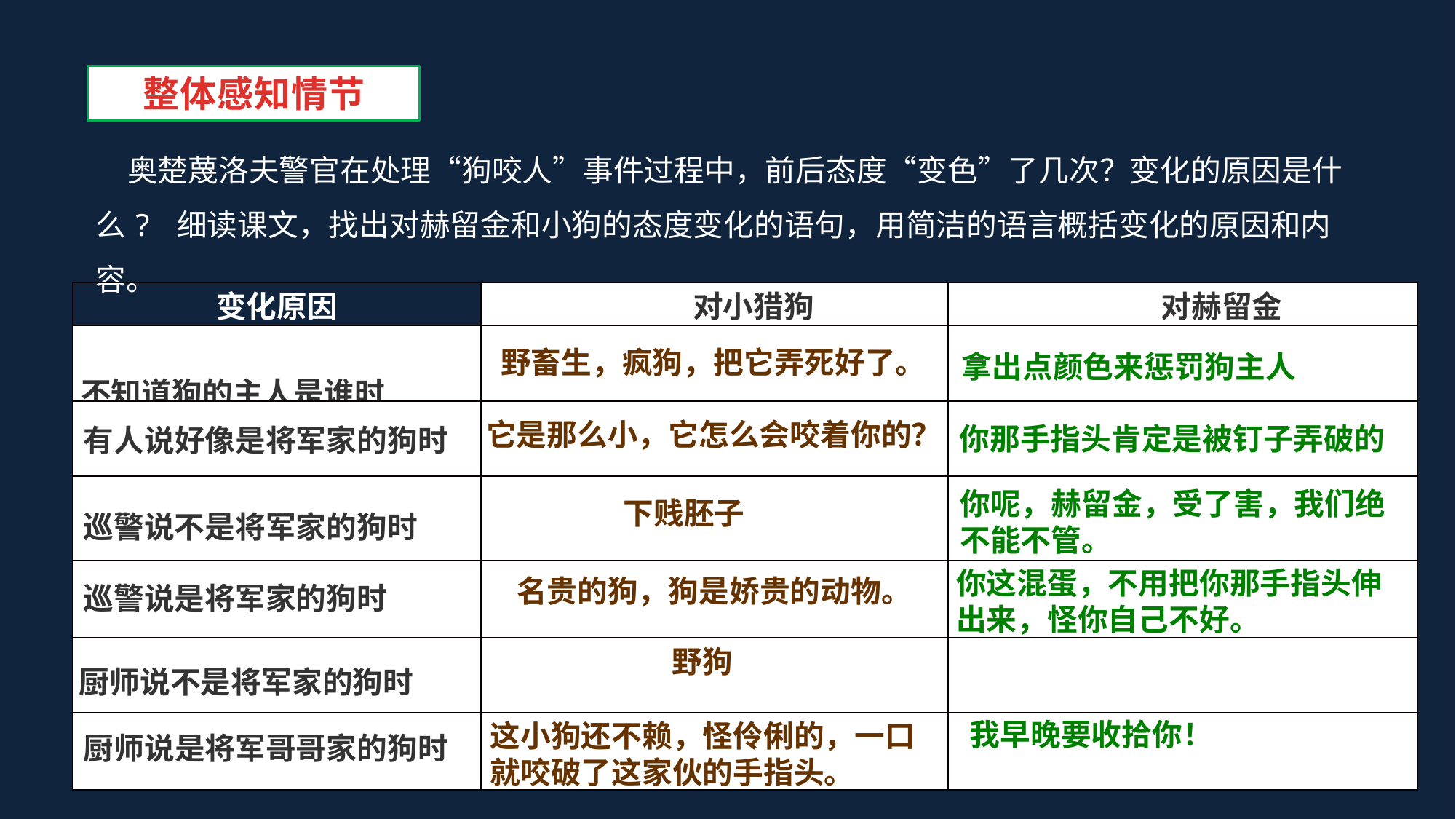

整体感知情节
奥楚蔑洛夫警官在处理“狗咬人”事件过程中，前后态度“变色”了几次？变化的原因是什么? 细读课文，找出对赫留金和小狗的态度变化的语句，用简洁的语言概括变化的原因和内容。
| 变化原因 | 对小猎狗 | 对赫留金 |
| --- | --- | --- |
| 不知道狗的主人是谁时 |  |  |
|  |  |  |
|  |  |  |
|  |  |  |
|  |  |  |
|  |  |  |
野畜生，疯狗，把它弄死好了。
拿出点颜色来惩罚狗主人
它是那么小，它怎么会咬着你的？
你那手指头肯定是被钉子弄破的
有人说好像是将军家的狗时
你呢，赫留金，受了害，我们绝不能不管。
下贱胚子
巡警说不是将军家的狗时
你这混蛋，不用把你那手指头伸出来，怪你自己不好。
名贵的狗，狗是娇贵的动物。
巡警说是将军家的狗时
野狗
厨师说不是将军家的狗时
我早晚要收拾你！
这小狗还不赖，怪伶俐的，一口就咬破了这家伙的手指头。
厨师说是将军哥哥家的狗时